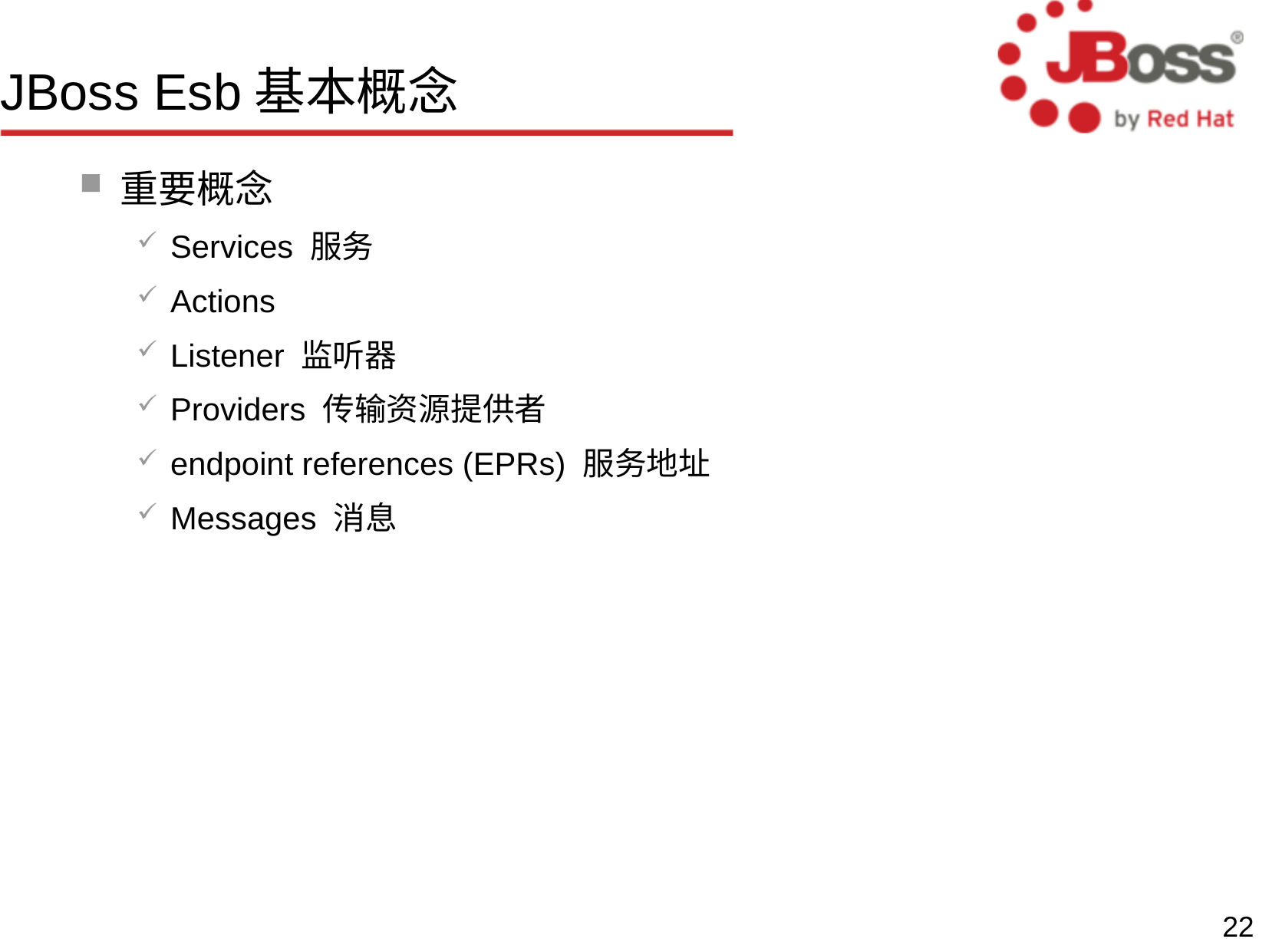

# JBoss Esb基本概念
重要概念
Services 服务
Actions
Listener 监听器
Providers 传输资源提供者
endpoint references (EPRs) 服务地址
Messages 消息